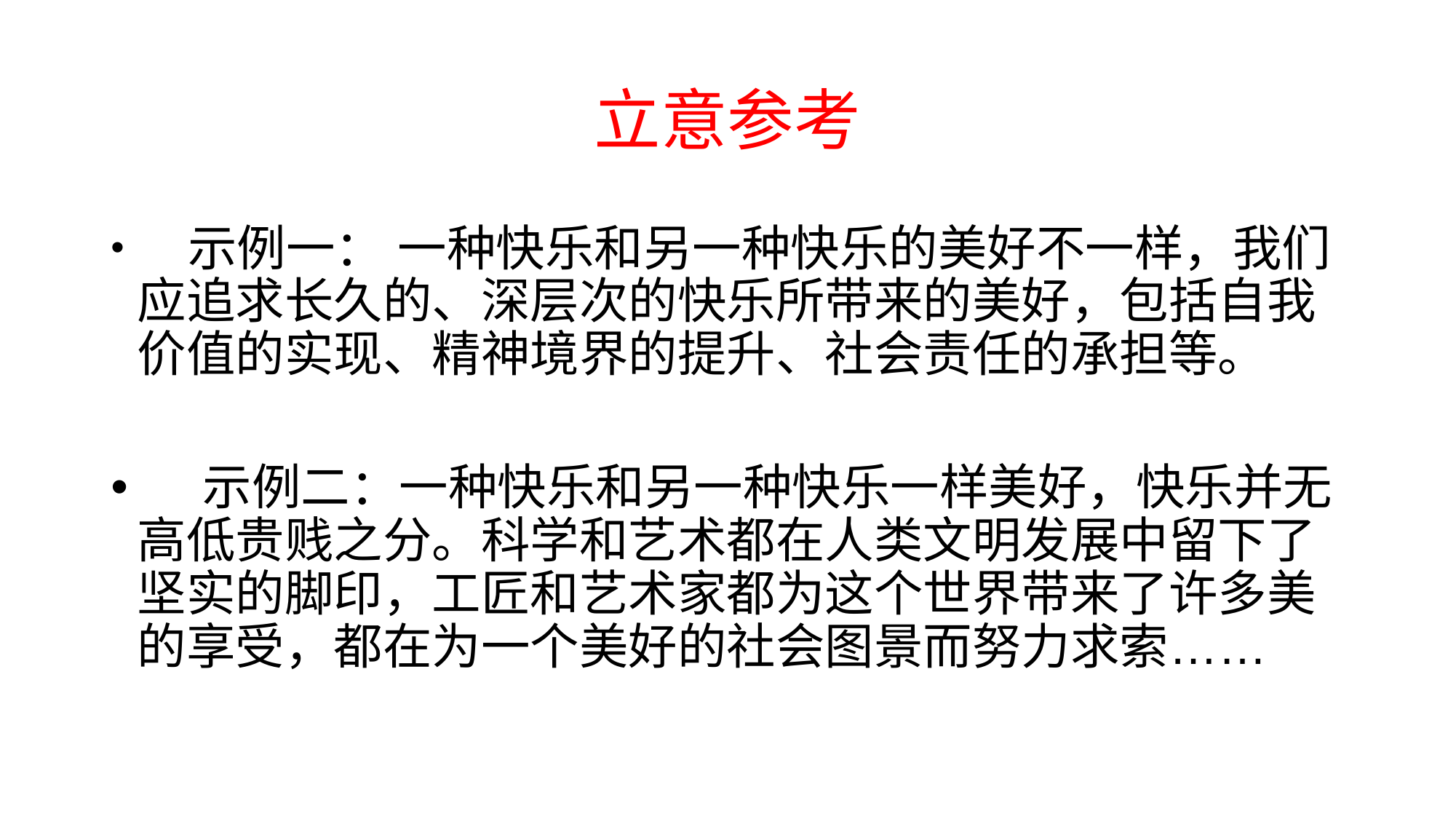

# 立意参考
    示例一： 一种快乐和另一种快乐的美好不一样，我们应追求长久的、深层次的快乐所带来的美好，包括自我价值的实现、精神境界的提升、社会责任的承担等。

    示例二：一种快乐和另一种快乐一样美好，快乐并无高低贵贱之分。科学和艺术都在人类文明发展中留下了坚实的脚印，工匠和艺术家都为这个世界带来了许多美的享受，都在为一个美好的社会图景而努力求索……